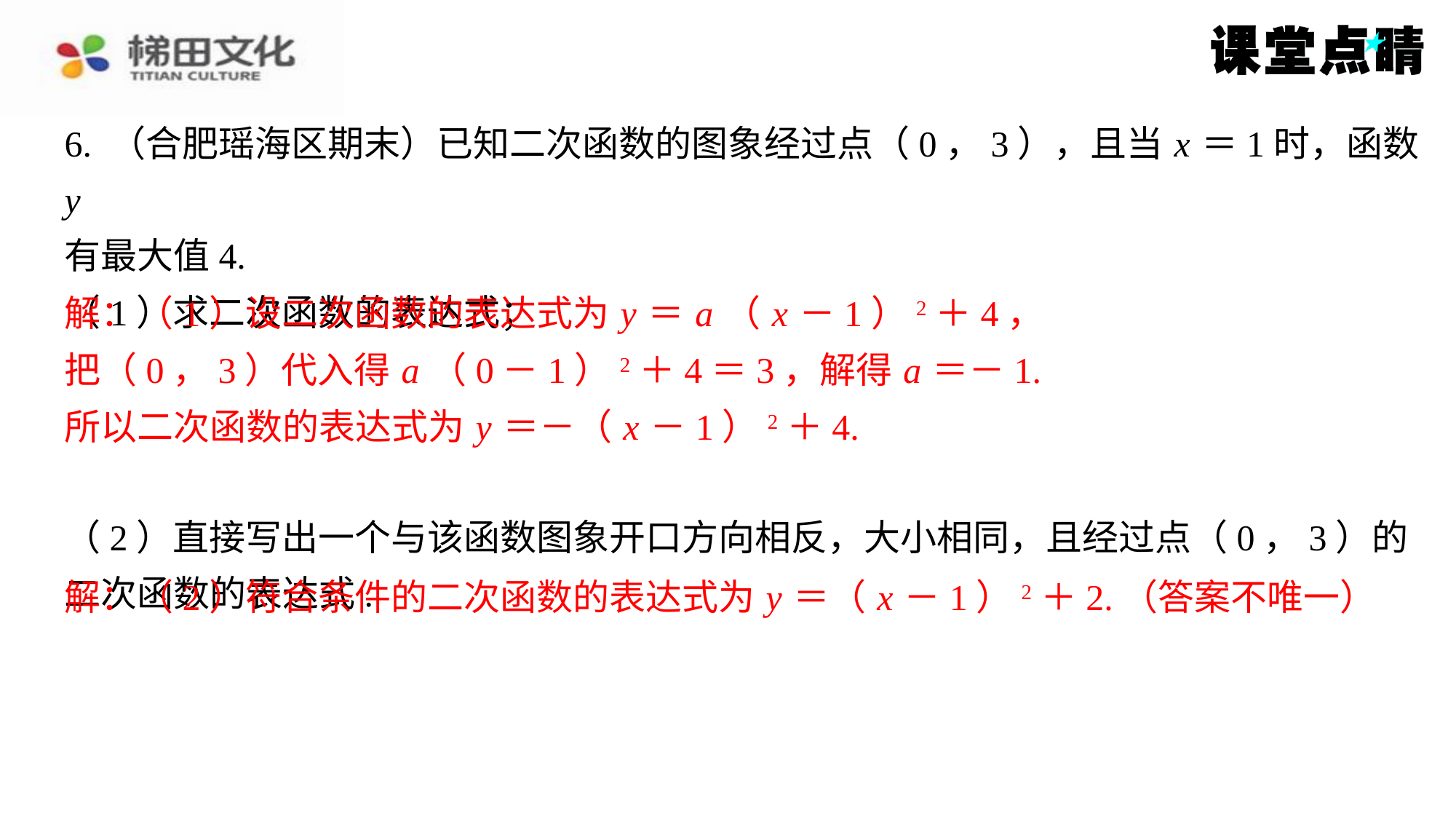

6. （合肥瑶海区期末）已知二次函数的图象经过点（0，3），且当 x ＝1时，函数 y
有最大值4.
（1）求二次函数的表达式；
解：（1）设二次函数的表达式为 y ＝ a （ x －1）2＋4，
把（0，3）代入得 a （0－1）2＋4＝3，解得 a ＝－1.
所以二次函数的表达式为 y ＝－（ x －1）2＋4.
（2）直接写出一个与该函数图象开口方向相反，大小相同，且经过点（0，3）的
二次函数的表达式.
解：（2）符合条件的二次函数的表达式为 y ＝（ x －1）2＋2.（答案不唯一）
解：（1）设二次函数的表达式为 y ＝ a （ x －1）2＋4，
把（0，3）代入得 a （0－1）2＋4＝3，解得 a ＝－1.
所以二次函数的表达式为 y ＝－（ x －1）2＋4.
解：（2）符合条件的二次函数的表达式为 y ＝（ x －1）2＋2.（答案不唯一）